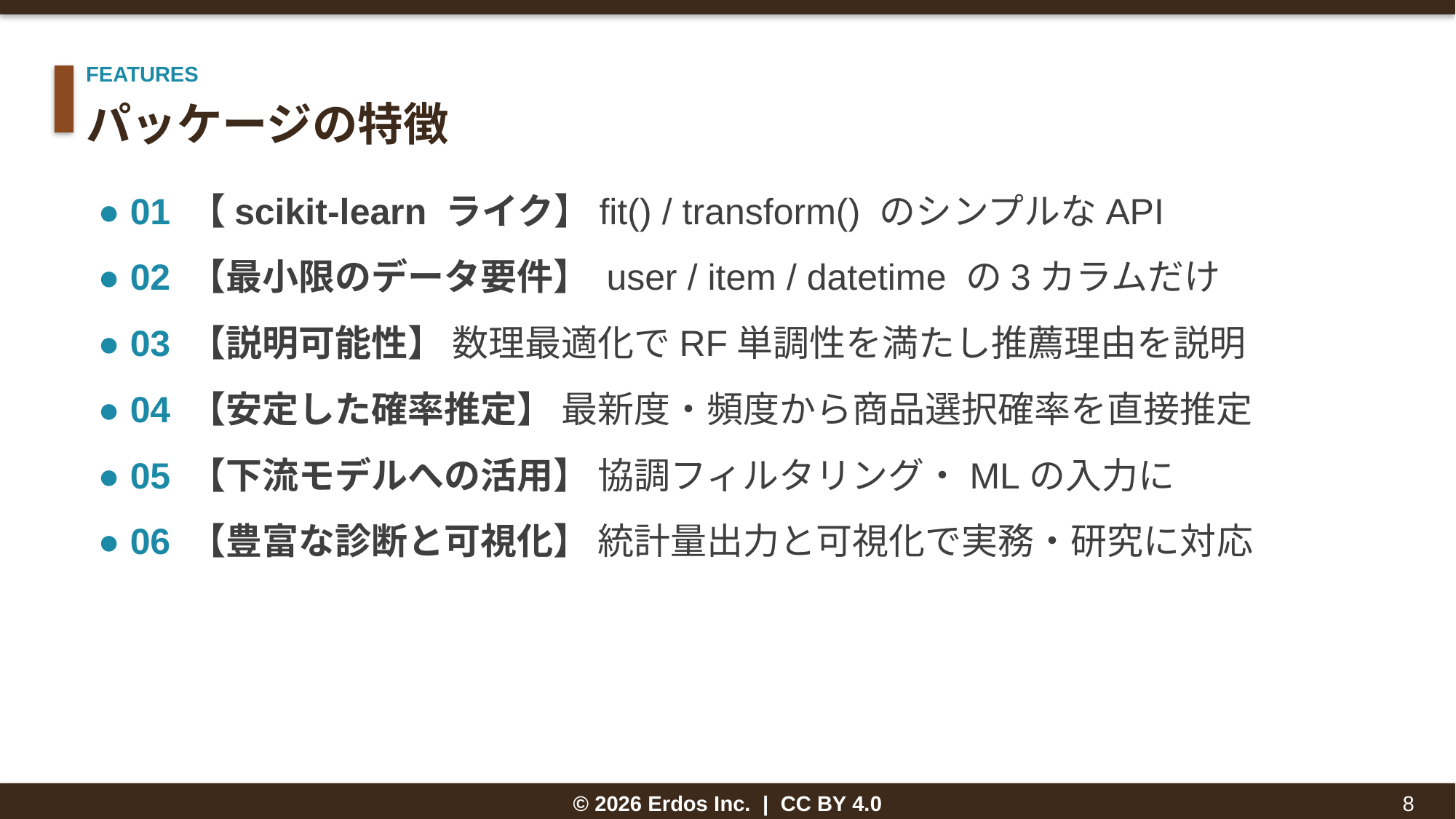

FEATURES
パッケージの特徴

● 01 【scikit-learn ライク】fit() / transform() のシンプルなAPI
● 02 【最小限のデータ要件】 user / item / datetime の3カラムだけ
● 03 【説明可能性】 数理最適化でRF単調性を満たし推薦理由を説明
● 04 【安定した確率推定】 最新度・頻度から商品選択確率を直接推定
● 05 【下流モデルへの活用】 協調フィルタリング・MLの入力に
● 06 【豊富な診断と可視化】 統計量出力と可視化で実務・研究に対応

© 2026 Erdos Inc.  |  CC BY 4.0
8